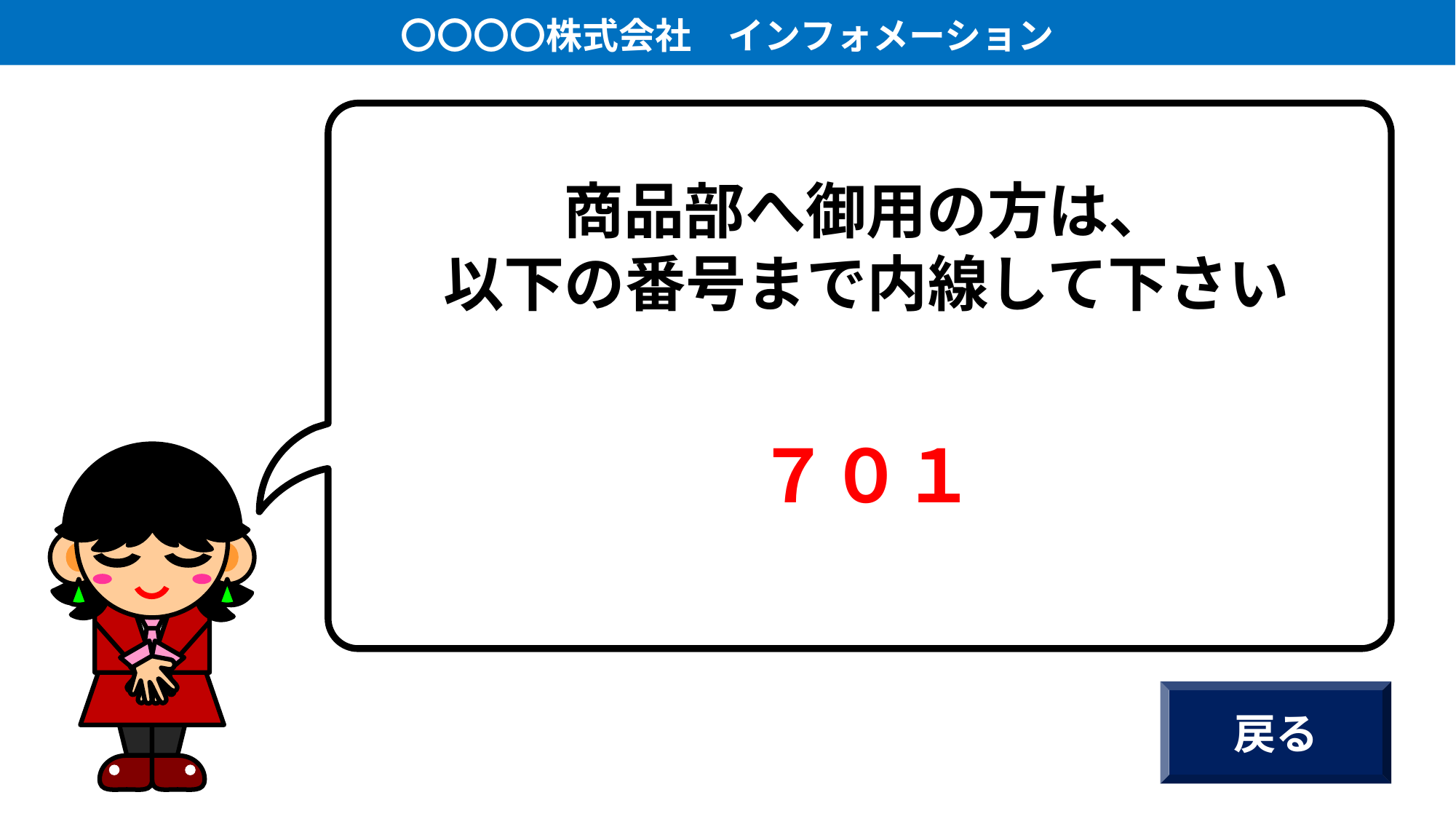

〇〇〇〇株式会社　インフォメーション

商品部へ御用の方は、
以下の番号まで内線して下さい
７０１

戻る